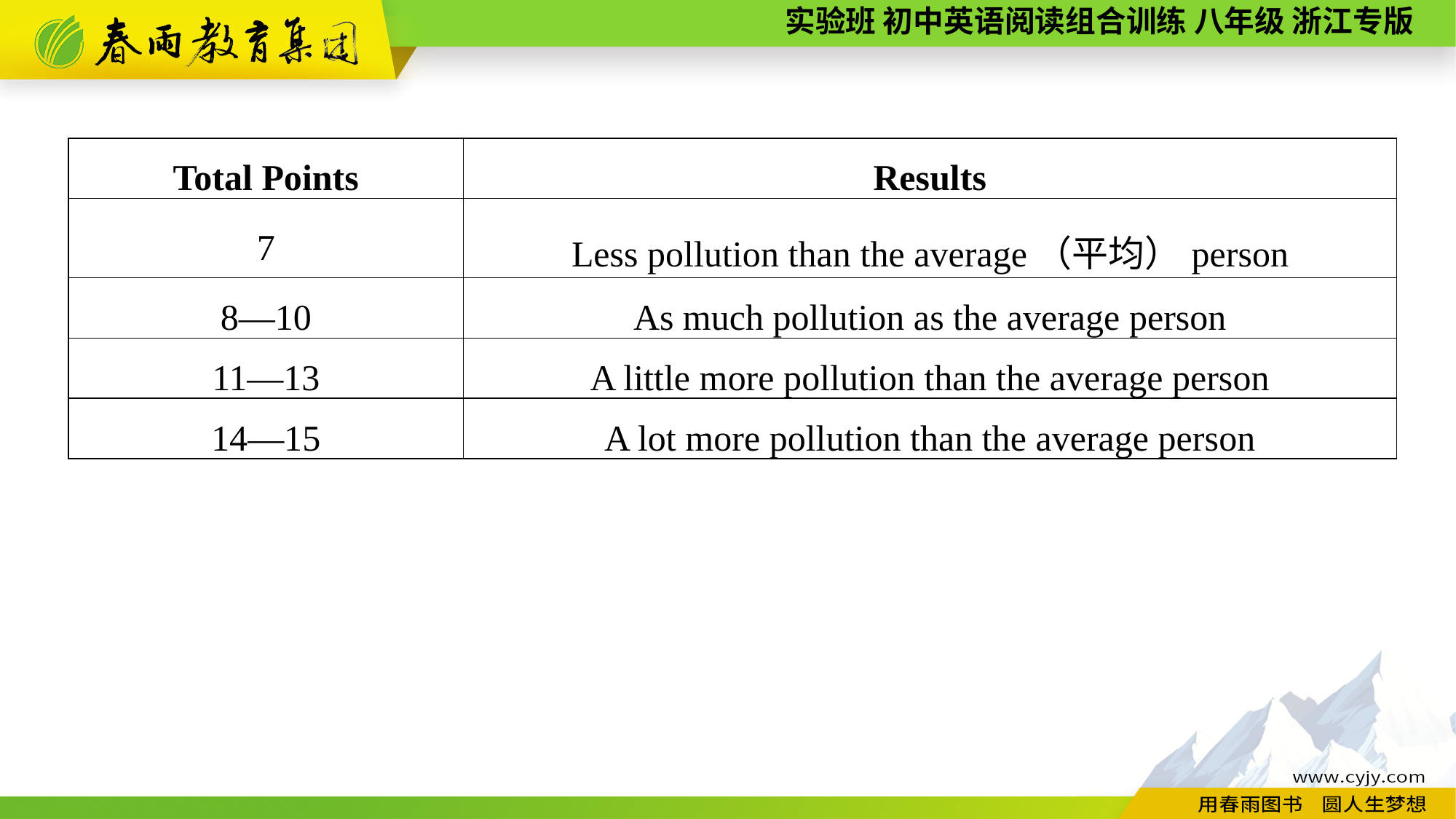

| Total Points | Results |
| --- | --- |
| 7 | Less pollution than the average（平均）person |
| 8—10 | As much pollution as the average person |
| 11—13 | A little more pollution than the average person |
| 14—15 | A lot more pollution than the average person |